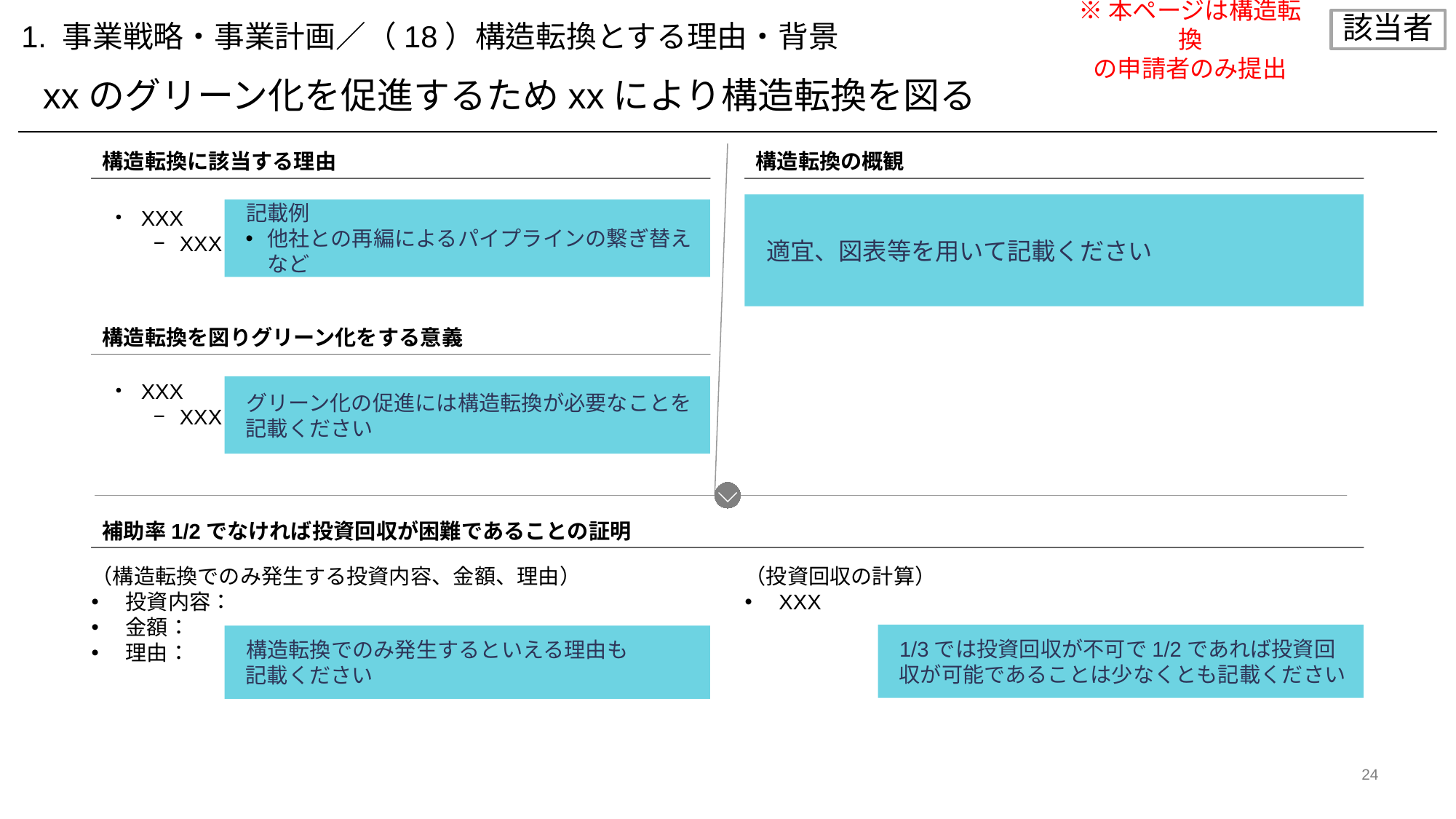

※本ページは構造転換
の申請者のみ提出
該当者
1. 事業戦略・事業計画／（18）構造転換とする理由・背景
xxのグリーン化を促進するためxxにより構造転換を図る
構造転換に該当する理由
構造転換の概観
適宜、図表等を用いて記載ください
記載例
他社との再編によるパイプラインの繋ぎ替えなど
XXX
XXX
構造転換を図りグリーン化をする意義
XXX
XXX
グリーン化の促進には構造転換が必要なことを記載ください

補助率1/2でなければ投資回収が困難であることの証明
（構造転換でのみ発生する投資内容、金額、理由）
投資内容：
金額：
理由：
（投資回収の計算）
XXX
1/3では投資回収が不可で1/2であれば投資回収が可能であることは少なくとも記載ください
構造転換でのみ発生するといえる理由も
記載ください